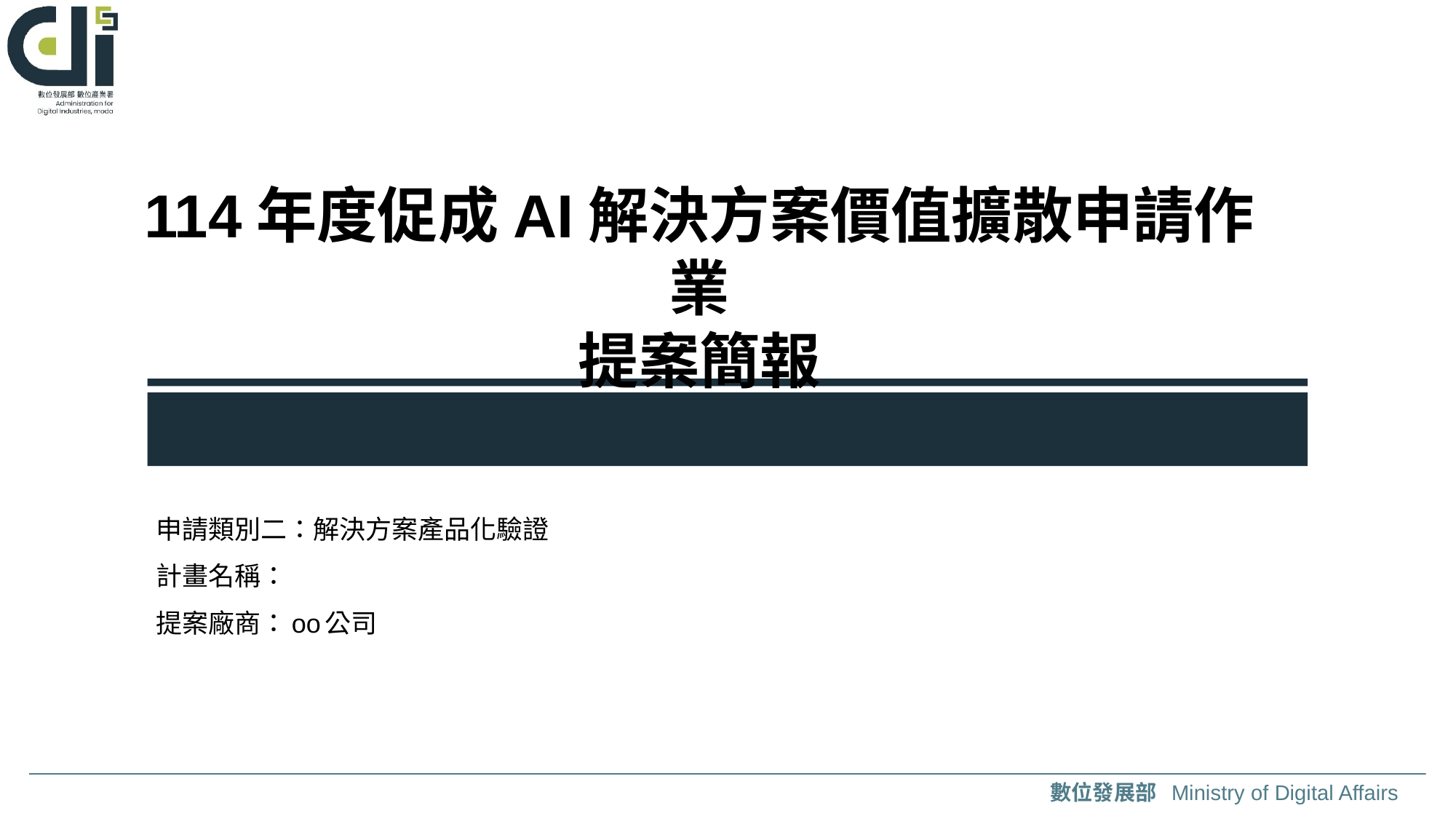

114年度促成AI解決方案價值擴散申請作業
提案簡報

申請類別二：解決方案產品化驗證
計畫名稱：
提案廠商：oo公司